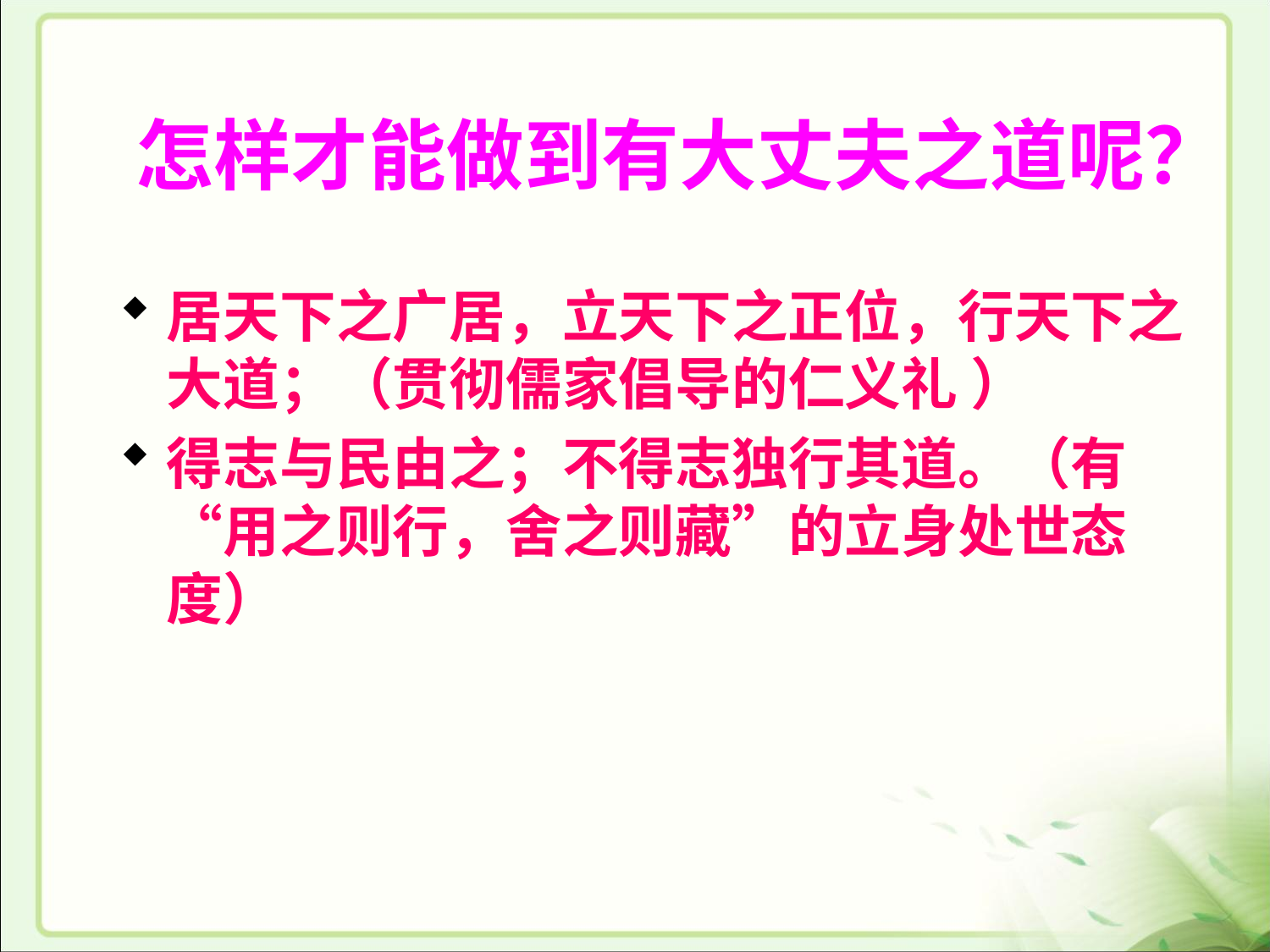

# 怎样才能做到有大丈夫之道呢？
居天下之广居，立天下之正位，行天下之大道；（贯彻儒家倡导的仁义礼 ）
得志与民由之；不得志独行其道。（有“用之则行，舍之则藏”的立身处世态度）